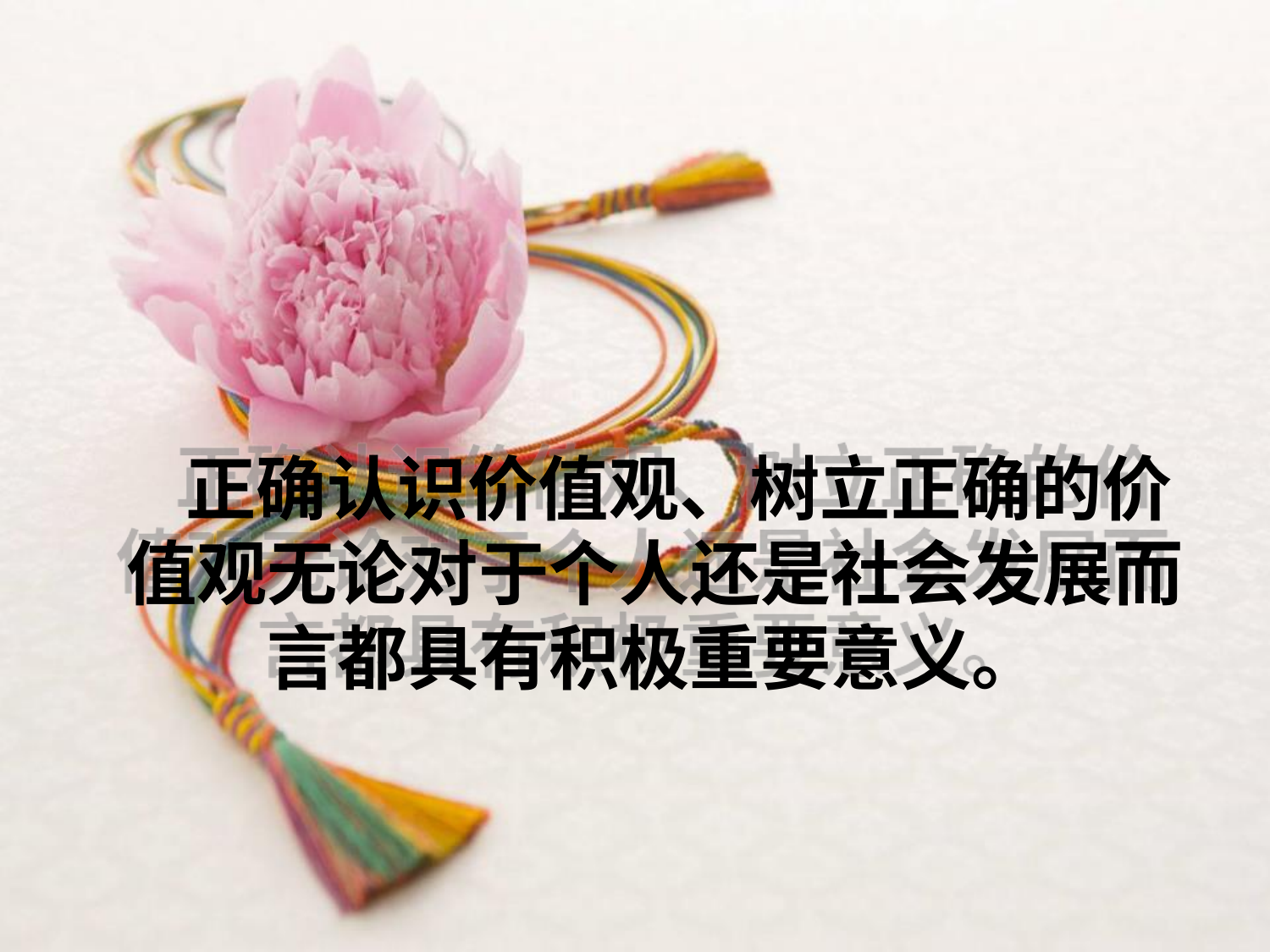

# 正确认识价值观、树立正确的价值观无论对于个人还是社会发展而言都具有积极重要意义。